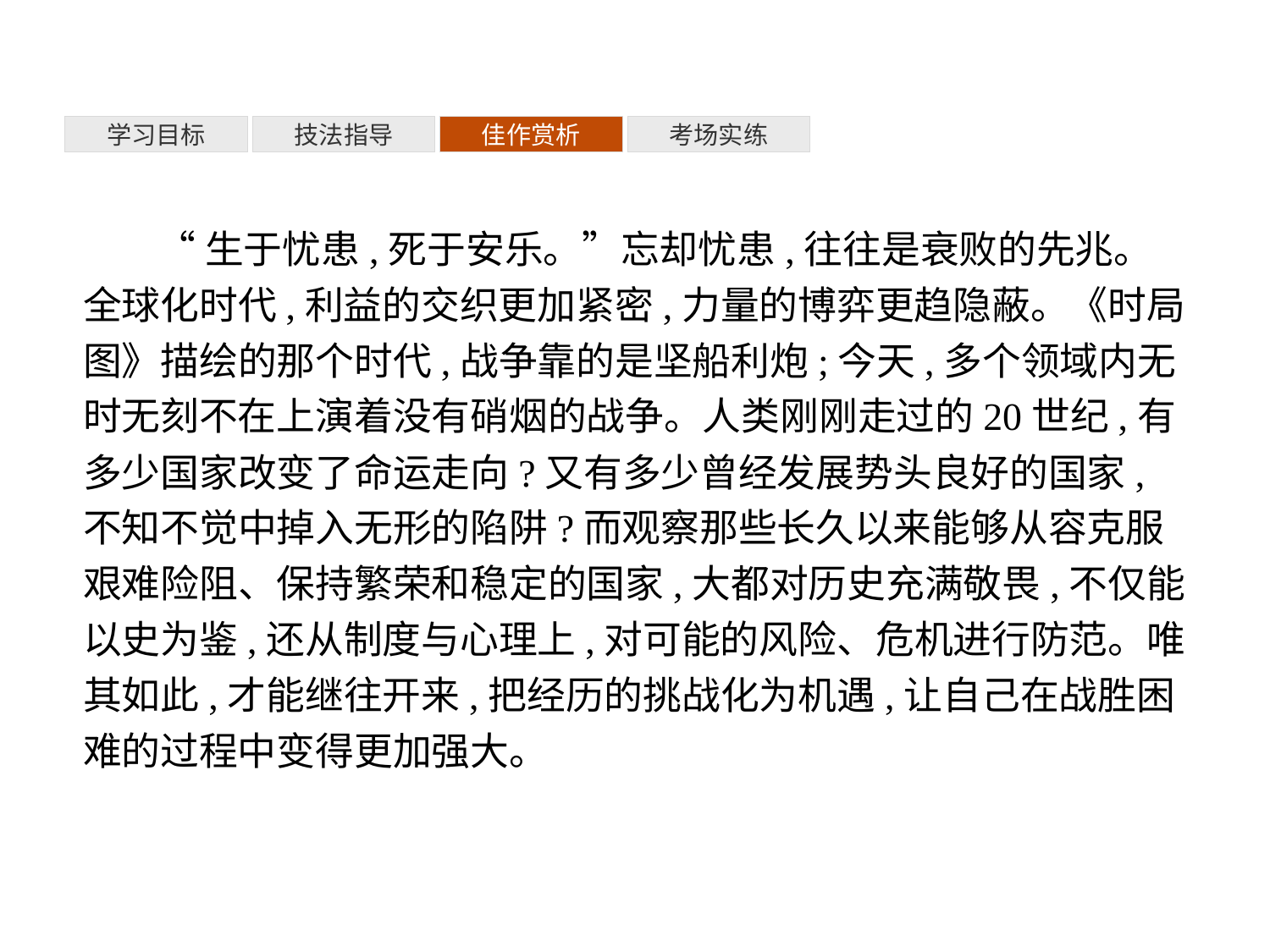

考场实练
学习目标
技法指导
佳作赏析
“生于忧患,死于安乐。”忘却忧患,往往是衰败的先兆。全球化时代,利益的交织更加紧密,力量的博弈更趋隐蔽。《时局图》描绘的那个时代,战争靠的是坚船利炮;今天,多个领域内无时无刻不在上演着没有硝烟的战争。人类刚刚走过的20世纪,有多少国家改变了命运走向?又有多少曾经发展势头良好的国家,不知不觉中掉入无形的陷阱?而观察那些长久以来能够从容克服艰难险阻、保持繁荣和稳定的国家,大都对历史充满敬畏,不仅能以史为鉴,还从制度与心理上,对可能的风险、危机进行防范。唯其如此,才能继往开来,把经历的挑战化为机遇,让自己在战胜困难的过程中变得更加强大。